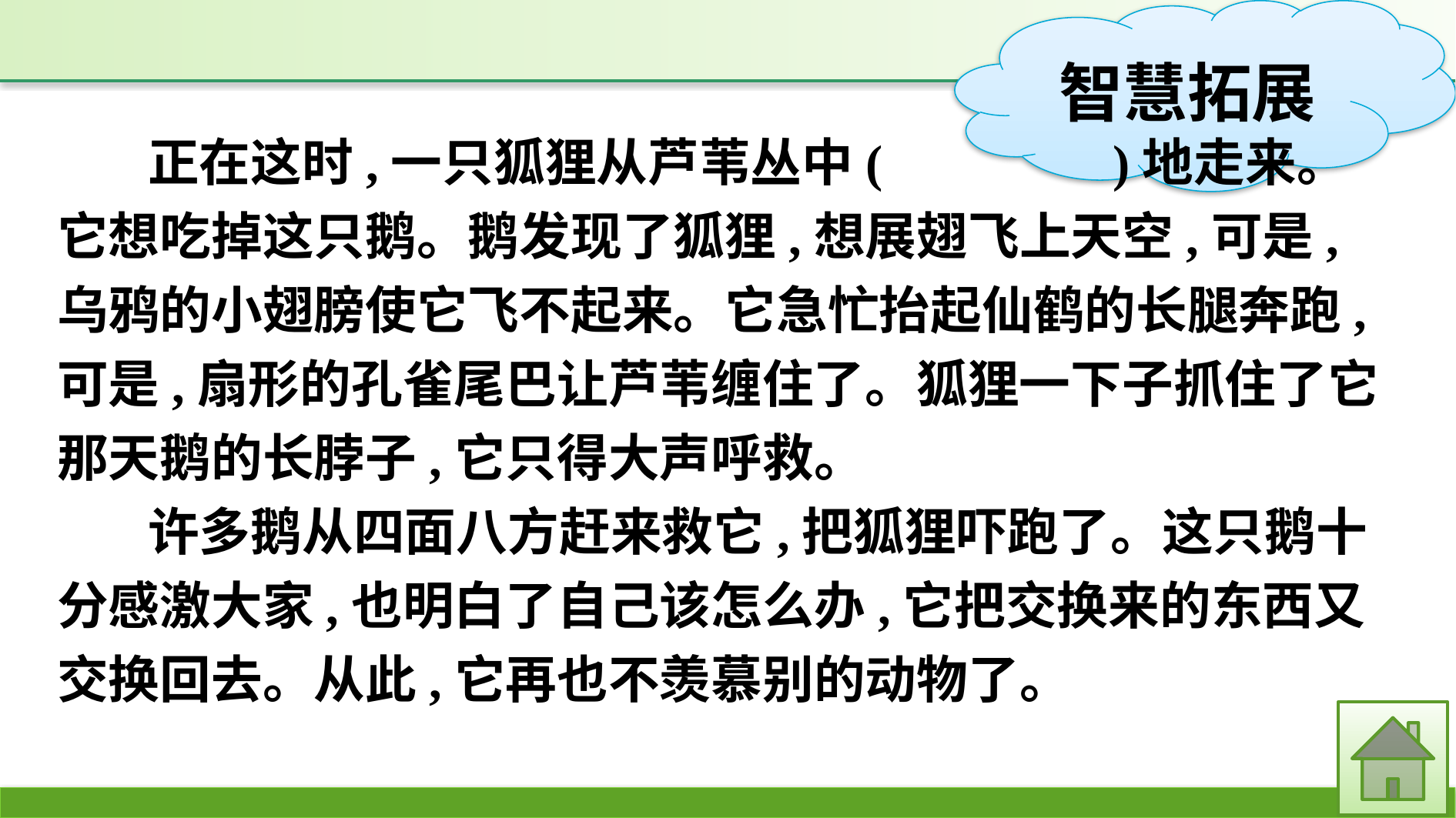

正在这时,一只狐狸从芦苇丛中(　　　　)地走来。它想吃掉这只鹅。鹅发现了狐狸,想展翅飞上天空,可是,乌鸦的小翅膀使它飞不起来。它急忙抬起仙鹤的长腿奔跑,可是,扇形的孔雀尾巴让芦苇缠住了。狐狸一下子抓住了它那天鹅的长脖子,它只得大声呼救。
许多鹅从四面八方赶来救它,把狐狸吓跑了。这只鹅十分感激大家,也明白了自己该怎么办,它把交换来的东西又交换回去。从此,它再也不羡慕别的动物了。